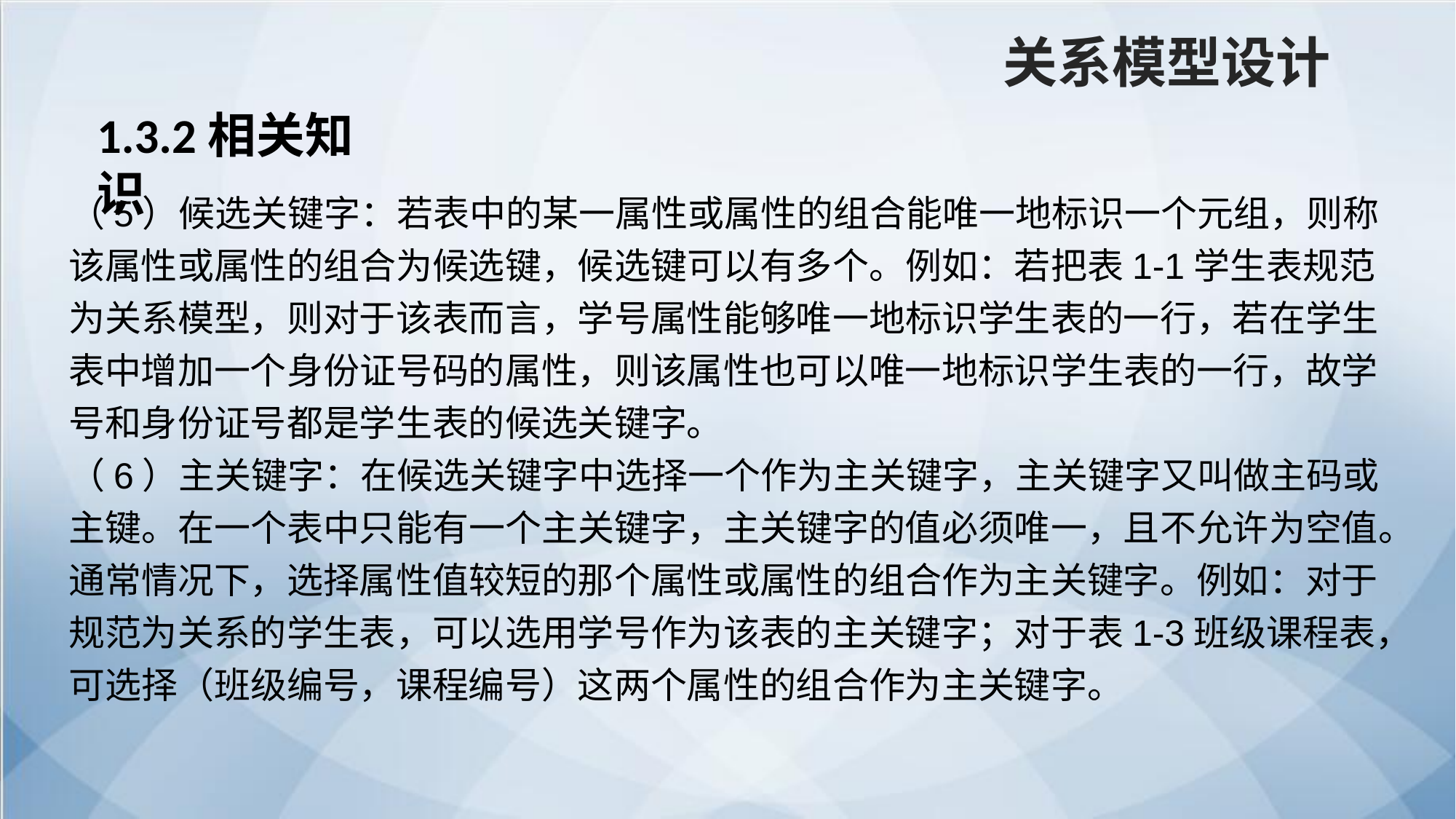

关系模型设计
1.3.2相关知识
（5）候选关键字：若表中的某一属性或属性的组合能唯一地标识一个元组，则称该属性或属性的组合为候选键，候选键可以有多个。例如：若把表1-1学生表规范为关系模型，则对于该表而言，学号属性能够唯一地标识学生表的一行，若在学生表中增加一个身份证号码的属性，则该属性也可以唯一地标识学生表的一行，故学号和身份证号都是学生表的候选关键字。
（6）主关键字：在候选关键字中选择一个作为主关键字，主关键字又叫做主码或主键。在一个表中只能有一个主关键字，主关键字的值必须唯一，且不允许为空值。通常情况下，选择属性值较短的那个属性或属性的组合作为主关键字。例如：对于规范为关系的学生表，可以选用学号作为该表的主关键字；对于表1-3班级课程表，可选择（班级编号，课程编号）这两个属性的组合作为主关键字。